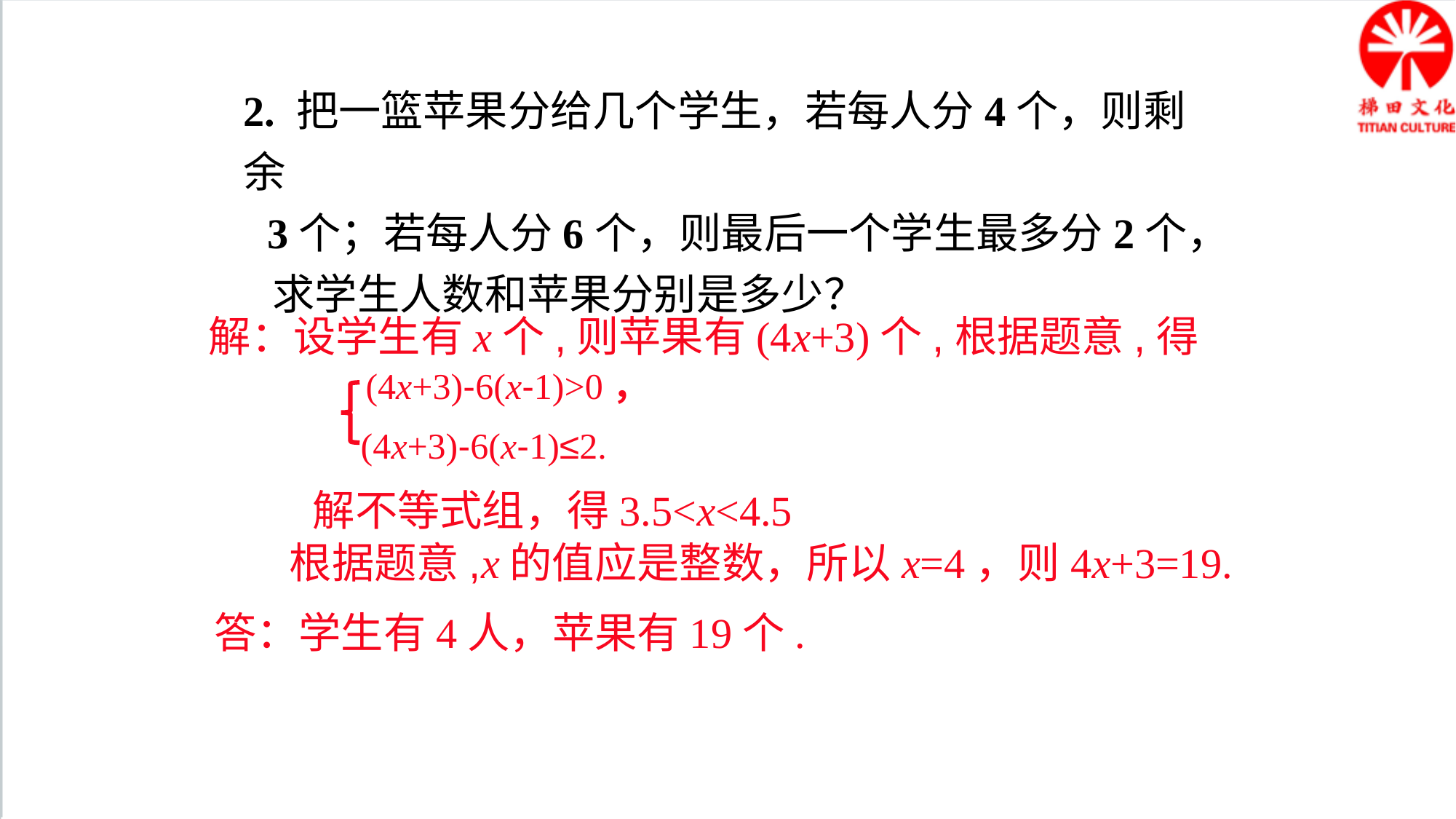

2. 把一篮苹果分给几个学生，若每人分4个，则剩余
  3个；若每人分6个，则最后一个学生最多分2个，
  求学生人数和苹果分别是多少？
解：设学生有x个,则苹果有(4x+3)个,根据题意,得
(4x+3)-6(x-1)>0，

(4x+3)-6(x-1)≤2.
解不等式组，得3.5<x<4.5
根据题意,x的值应是整数，所以x=4，则4x+3=19.
答：学生有4人，苹果有19个.